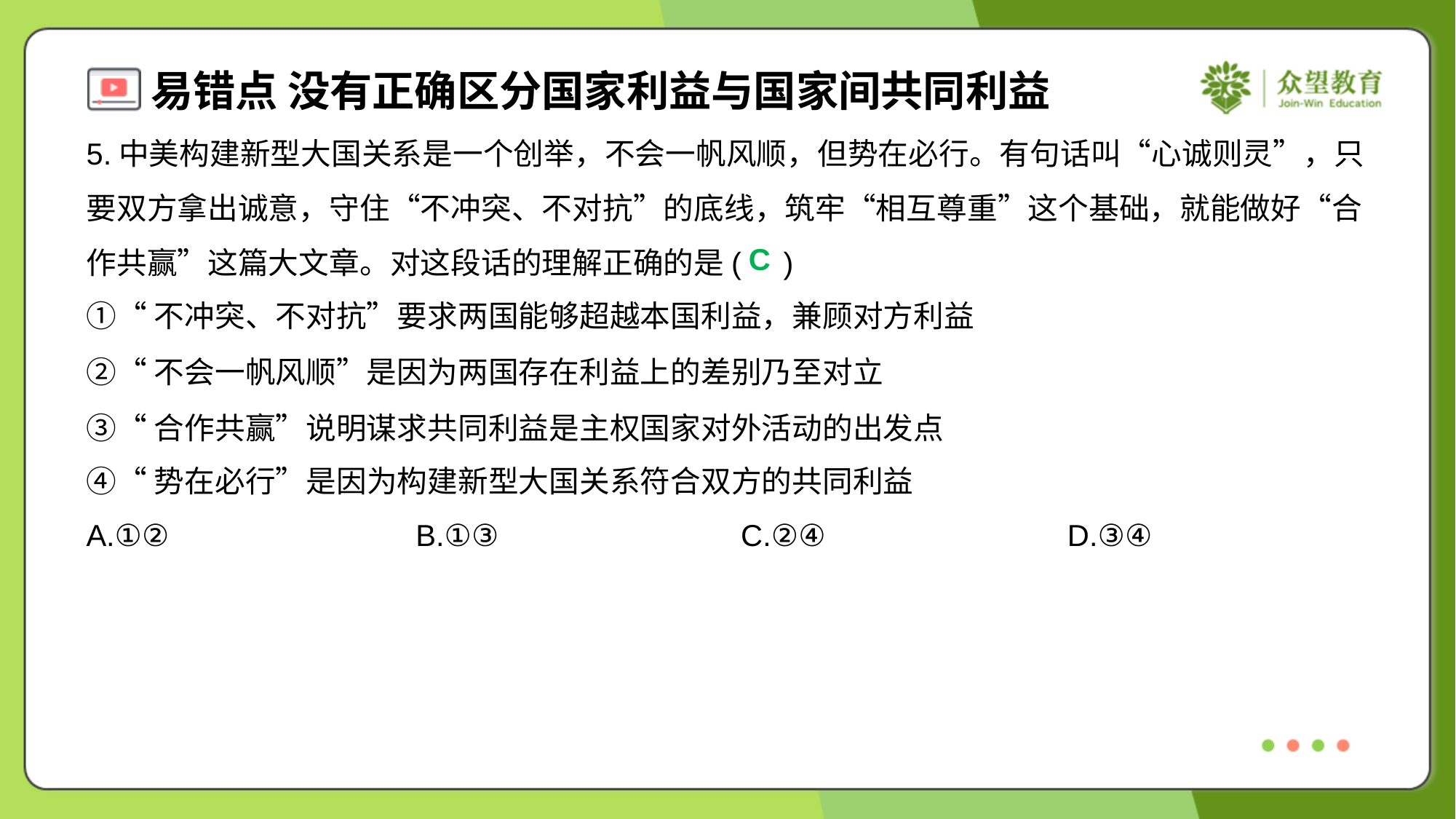

5.中美构建新型大国关系是一个创举，不会一帆风顺，但势在必行。有句话叫“心诚则灵”，只要双方拿出诚意，守住“不冲突、不对抗”的底线，筑牢“相互尊重”这个基础，就能做好“合作共赢”这篇大文章。对这段话的理解正确的是(     )
C
①“不冲突、不对抗”要求两国能够超越本国利益，兼顾对方利益
②“不会一帆风顺”是因为两国存在利益上的差别乃至对立
③“合作共赢”说明谋求共同利益是主权国家对外活动的出发点
④“势在必行”是因为构建新型大国关系符合双方的共同利益
A.①②	B.①③	C.②④	D.③④